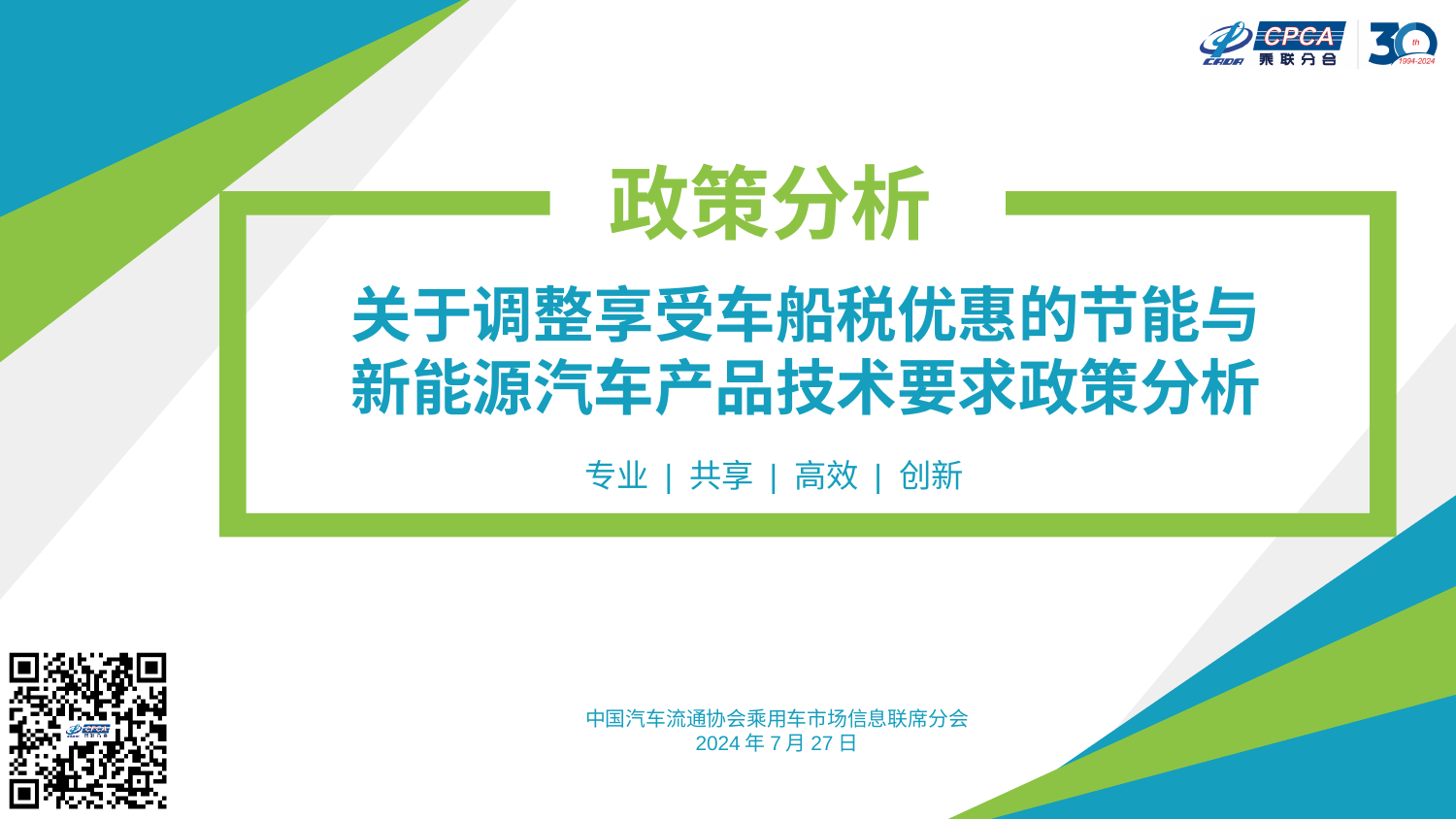

关于调整享受车船税优惠的节能与
新能源汽车产品技术要求政策分析
中国汽车流通协会乘用车市场信息联席分会
2024年7月27日